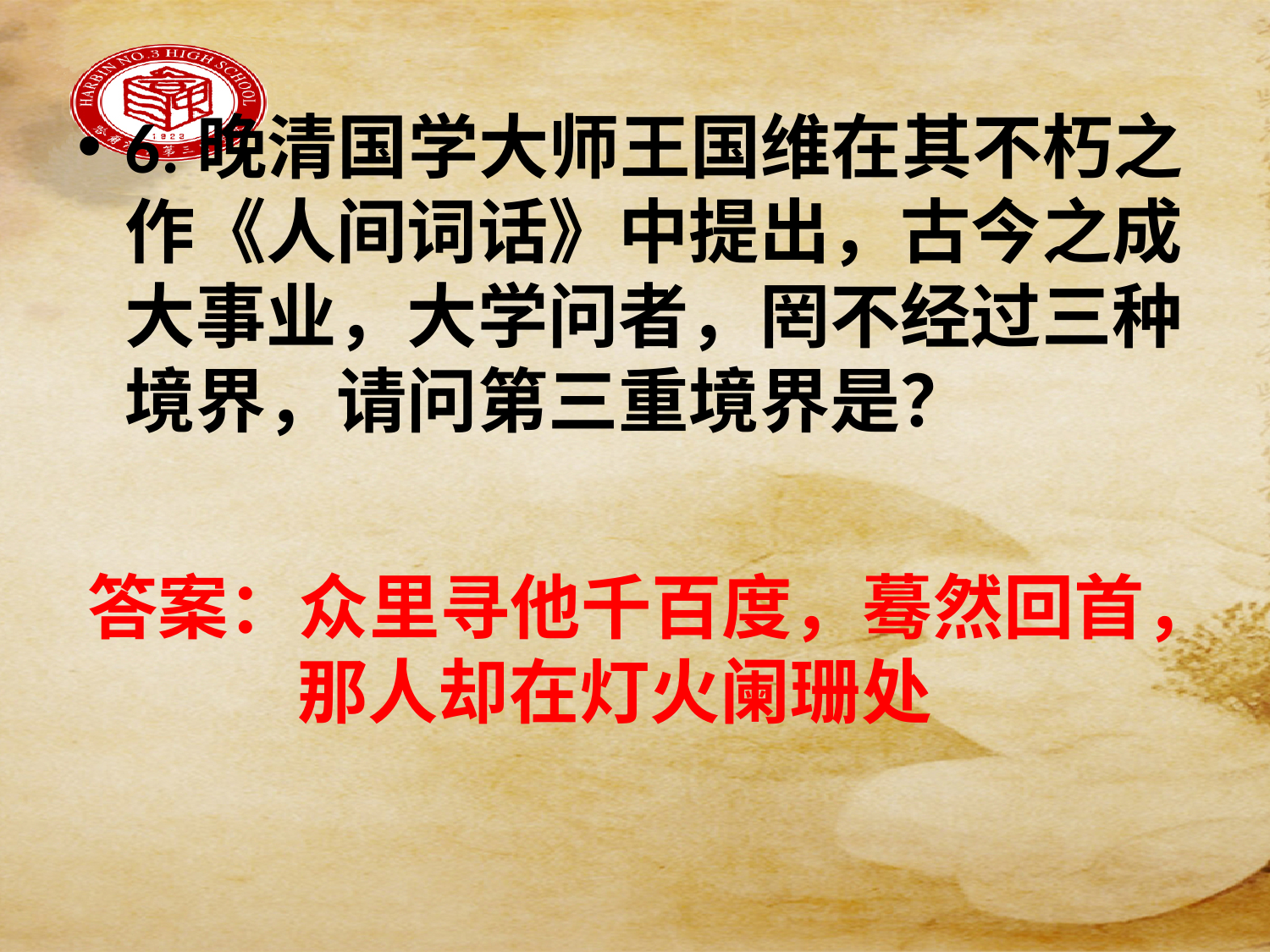

6.晚清国学大师王国维在其不朽之作《人间词话》中提出，古今之成大事业，大学问者，罔不经过三种境界，请问第三重境界是？

答案：众里寻他千百度，蓦然回首，
            那人却在灯火阑珊处